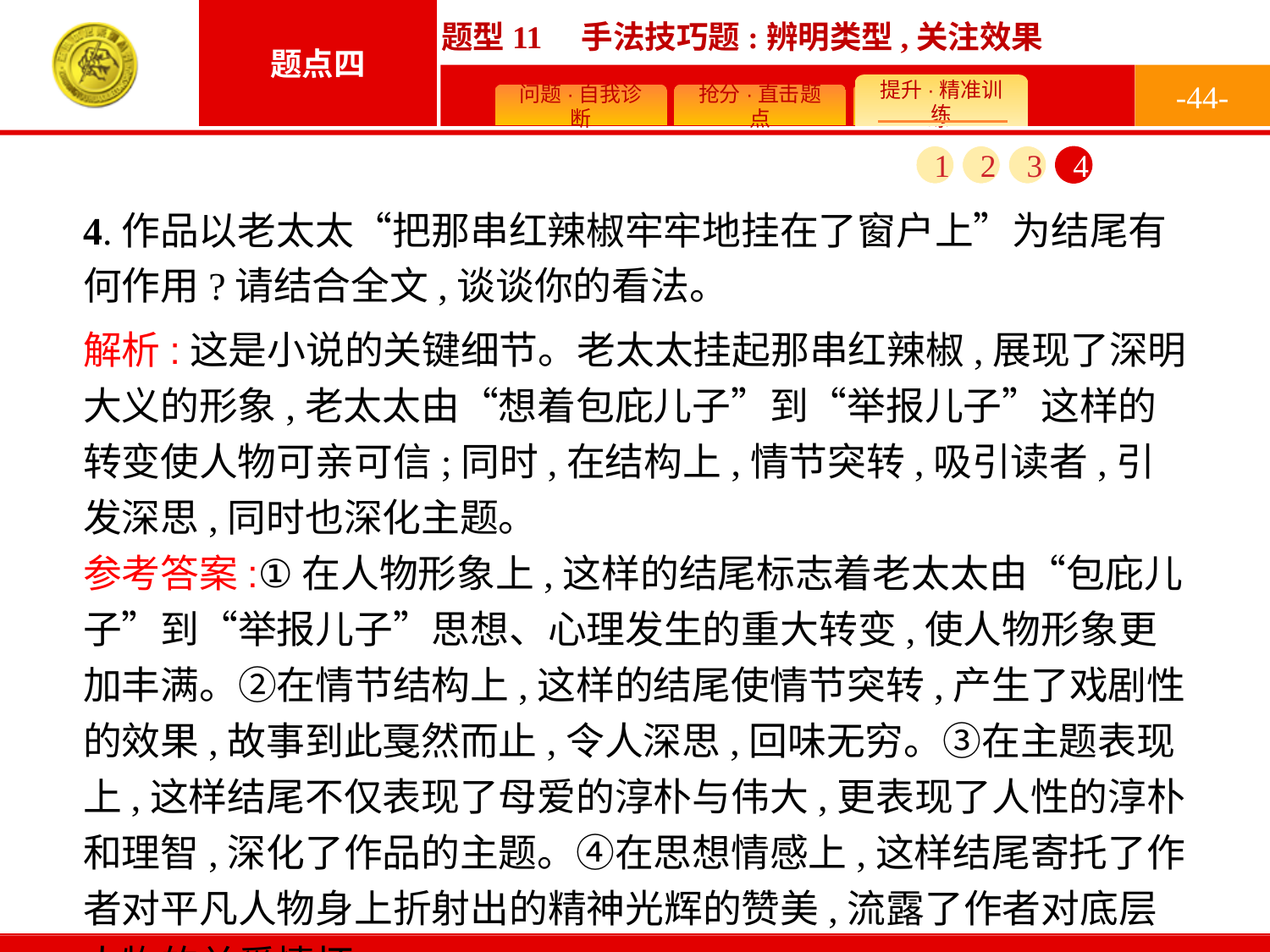

-44-
1
2
3
4
4.作品以老太太“把那串红辣椒牢牢地挂在了窗户上”为结尾有何作用?请结合全文,谈谈你的看法。
解析:这是小说的关键细节。老太太挂起那串红辣椒,展现了深明大义的形象,老太太由“想着包庇儿子”到“举报儿子”这样的转变使人物可亲可信;同时,在结构上,情节突转,吸引读者,引发深思,同时也深化主题。
参考答案:①在人物形象上,这样的结尾标志着老太太由“包庇儿子”到“举报儿子”思想、心理发生的重大转变,使人物形象更加丰满。②在情节结构上,这样的结尾使情节突转,产生了戏剧性的效果,故事到此戛然而止,令人深思,回味无穷。③在主题表现上,这样结尾不仅表现了母爱的淳朴与伟大,更表现了人性的淳朴和理智,深化了作品的主题。④在思想情感上,这样结尾寄托了作者对平凡人物身上折射出的精神光辉的赞美,流露了作者对底层人物的关爱情怀。